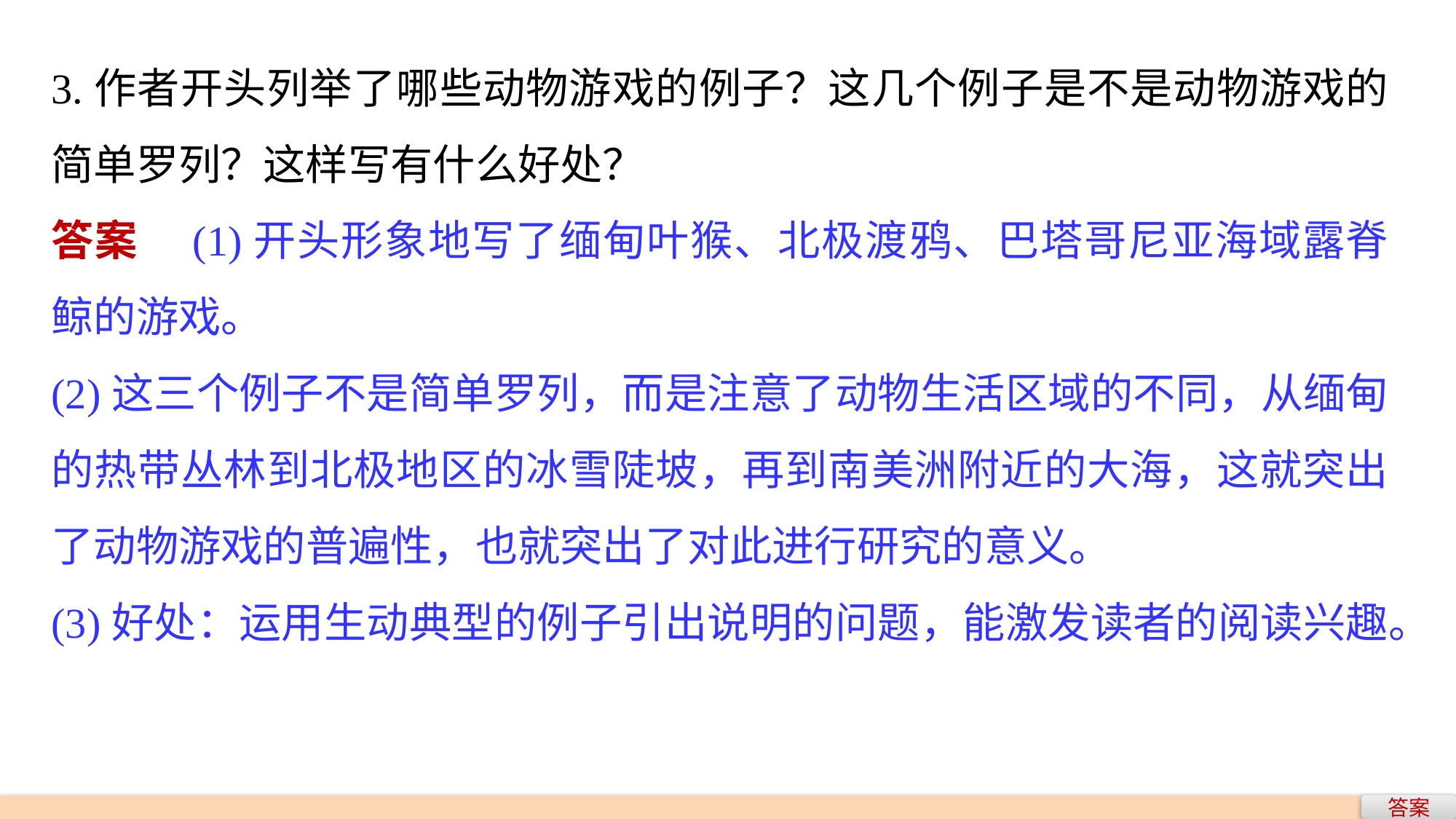

3.作者开头列举了哪些动物游戏的例子？这几个例子是不是动物游戏的简单罗列？这样写有什么好处？
答案　(1)开头形象地写了缅甸叶猴、北极渡鸦、巴塔哥尼亚海域露脊鲸的游戏。
(2)这三个例子不是简单罗列，而是注意了动物生活区域的不同，从缅甸的热带丛林到北极地区的冰雪陡坡，再到南美洲附近的大海，这就突出了动物游戏的普遍性，也就突出了对此进行研究的意义。
(3)好处：运用生动典型的例子引出说明的问题，能激发读者的阅读兴趣。
答案